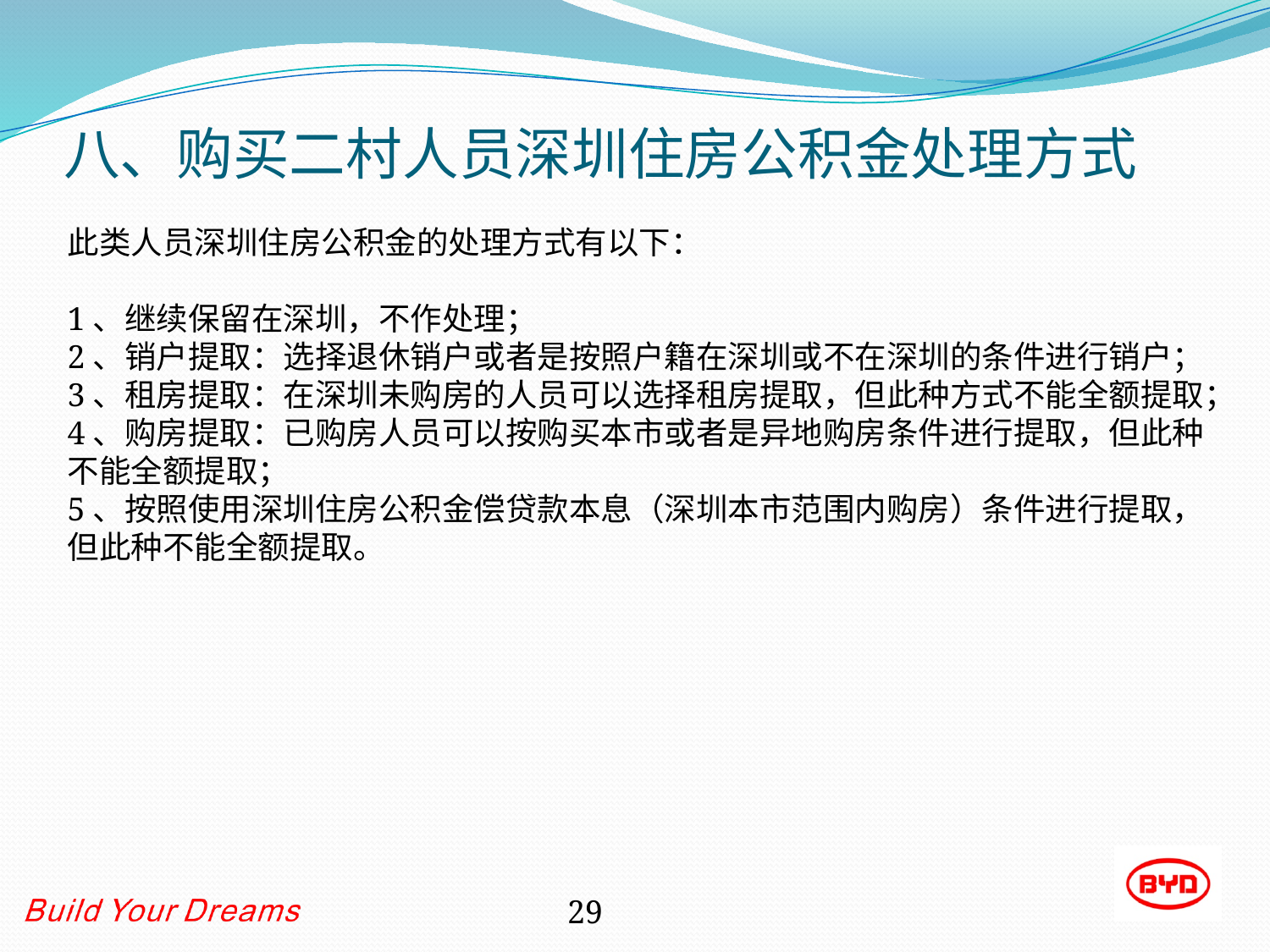

# 八、购买二村人员深圳住房公积金处理方式
此类人员深圳住房公积金的处理方式有以下：

1、继续保留在深圳，不作处理；
2、销户提取：选择退休销户或者是按照户籍在深圳或不在深圳的条件进行销户；
3、租房提取：在深圳未购房的人员可以选择租房提取，但此种方式不能全额提取；
4、购房提取：已购房人员可以按购买本市或者是异地购房条件进行提取，但此种不能全额提取；
5、按照使用深圳住房公积金偿贷款本息（深圳本市范围内购房）条件进行提取，但此种不能全额提取。